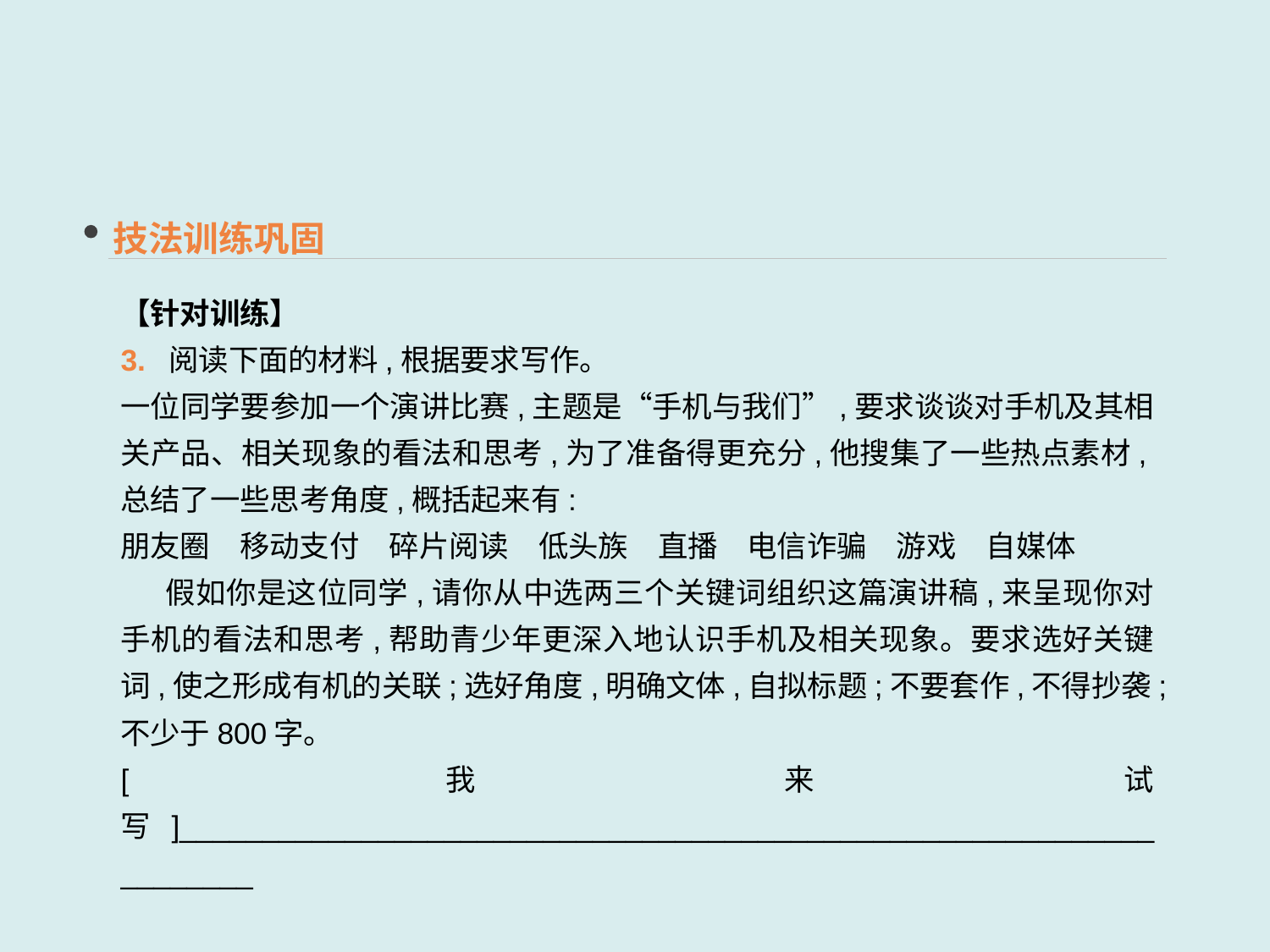

技法训练巩固

【针对训练】
3.  阅读下面的材料,根据要求写作。
一位同学要参加一个演讲比赛,主题是“手机与我们”,要求谈谈对手机及其相关产品、相关现象的看法和思考,为了准备得更充分,他搜集了一些热点素材,总结了一些思考角度,概括起来有:
朋友圈　移动支付　碎片阅读　低头族　直播　电信诈骗　游戏　自媒体
     假如你是这位同学,请你从中选两三个关键词组织这篇演讲稿,来呈现你对手机的看法和思考,帮助青少年更深入地认识手机及相关现象。要求选好关键词,使之形成有机的关联;选好角度,明确文体,自拟标题;不要套作,不得抄袭;不少于800字。
[我来试写]___________________________________________________________________